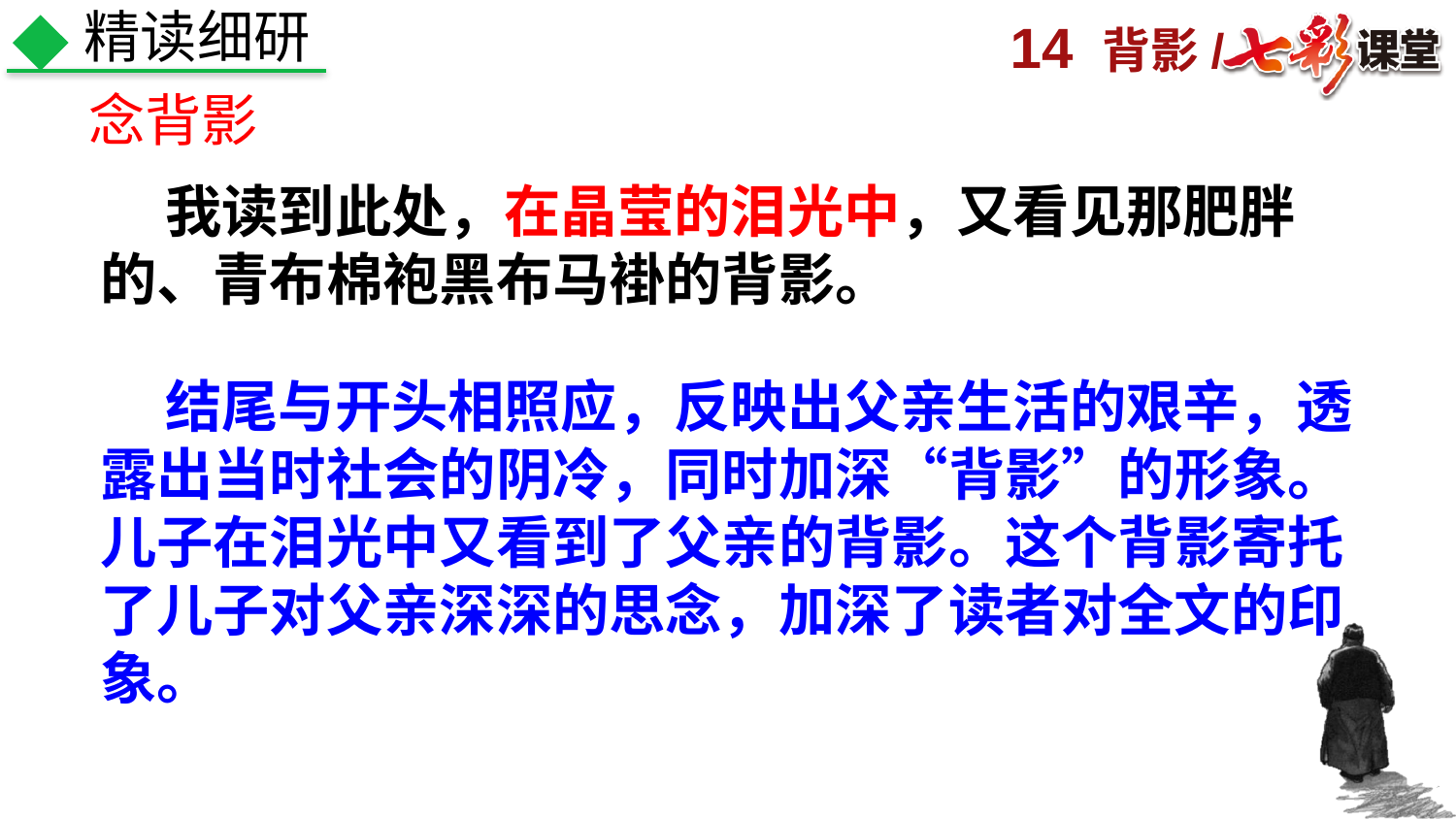

精读细研

念背影
    我读到此处，在晶莹的泪光中，又看见那肥胖的、青布棉袍黑布马褂的背影。
    结尾与开头相照应，反映出父亲生活的艰辛，透露出当时社会的阴冷，同时加深“背影”的形象。儿子在泪光中又看到了父亲的背影。这个背影寄托了儿子对父亲深深的思念，加深了读者对全文的印象。